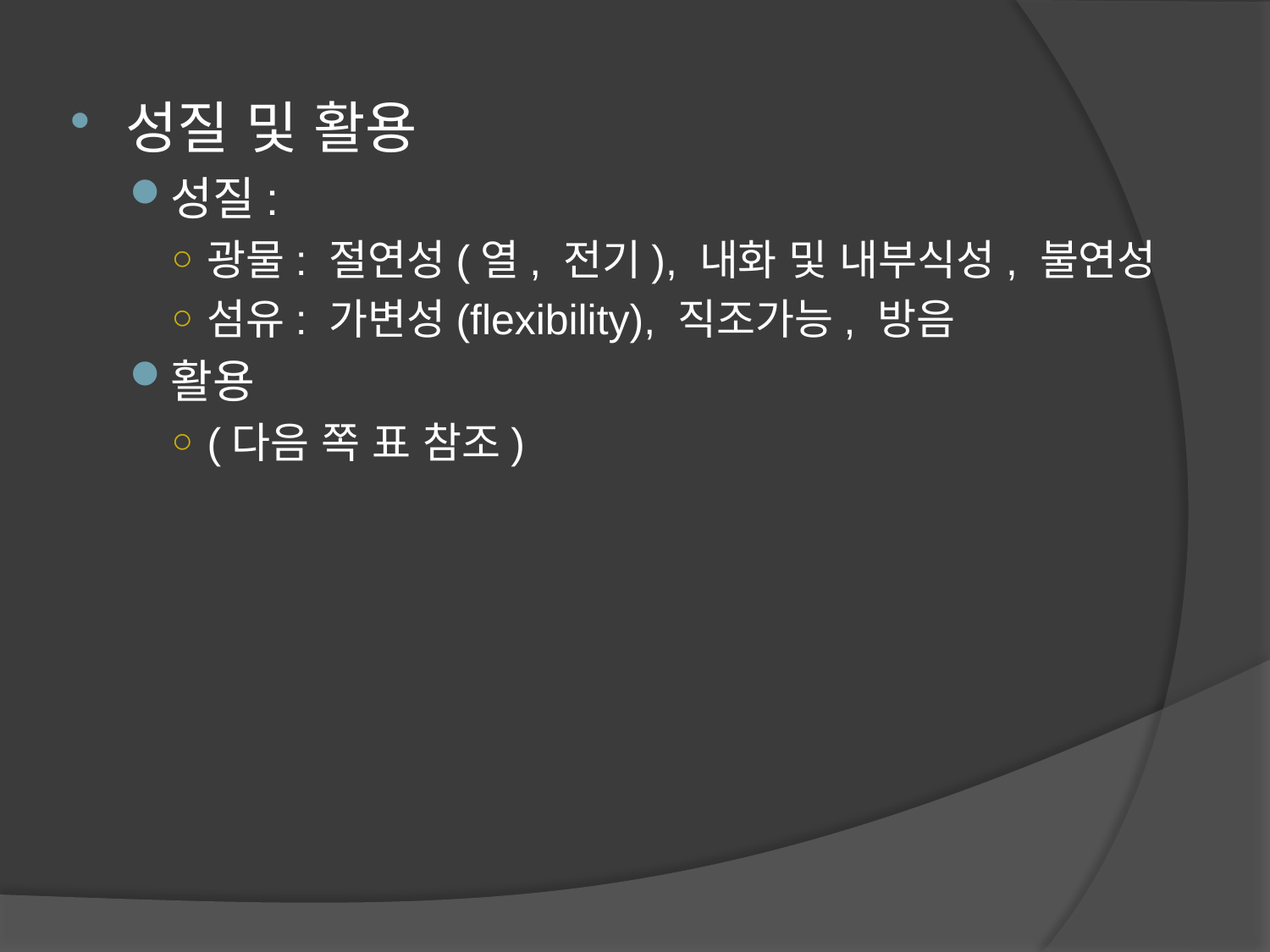

성질 및 활용
성질:
광물: 절연성(열, 전기), 내화 및 내부식성, 불연성
섬유: 가변성(flexibility), 직조가능, 방음
활용
(다음 쪽 표 참조)